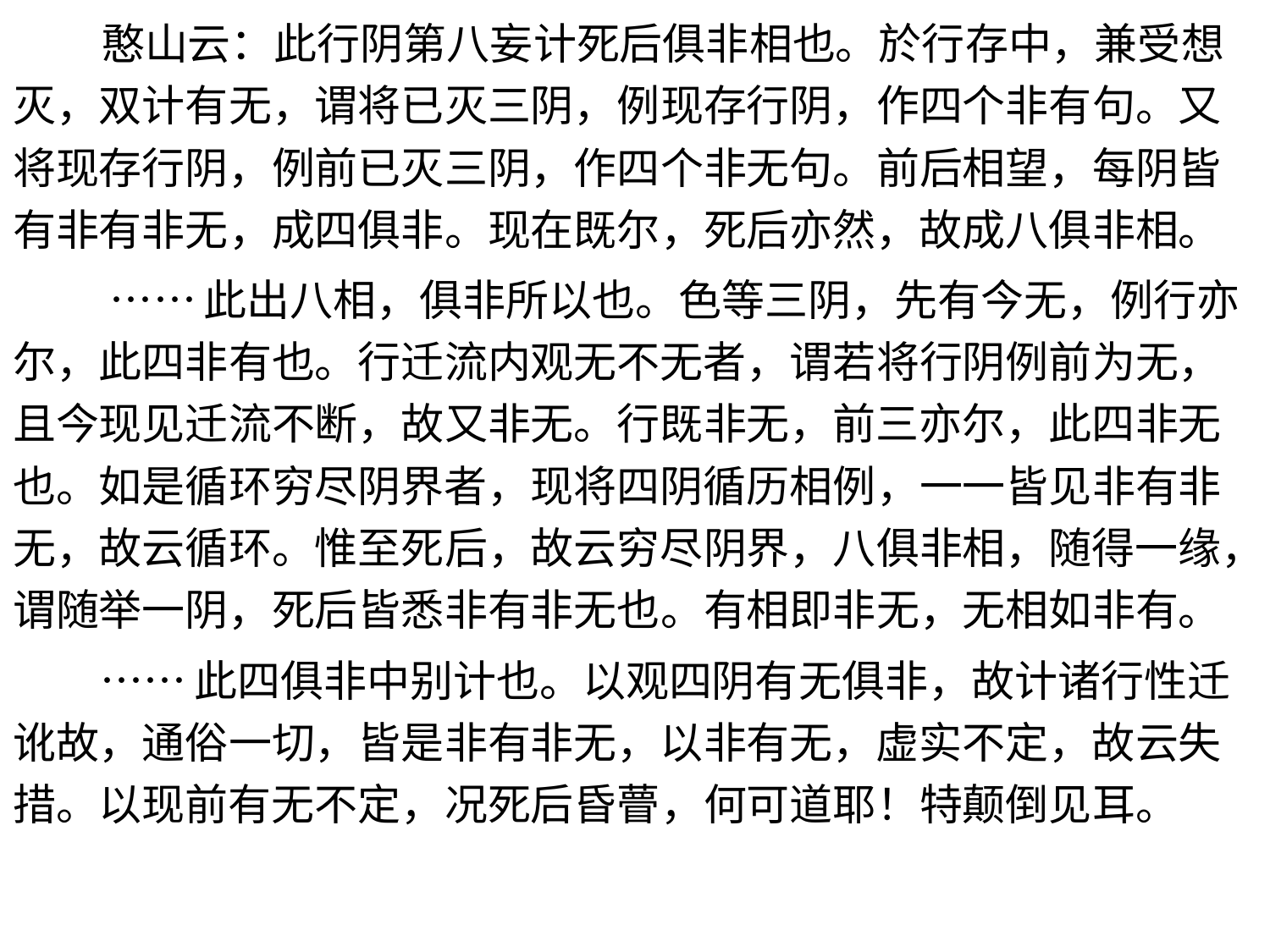

憨山云：此行阴第八妄计死后俱非相也。於行存中，兼受想灭，双计有无，谓将已灭三阴，例现存行阴，作四个非有句。又将现存行阴，例前已灭三阴，作四个非无句。前后相望，每阴皆有非有非无，成四俱非。现在既尔，死后亦然，故成八俱非相。
          ……此出八相，俱非所以也。色等三阴，先有今无，例行亦尔，此四非有也。行迁流内观无不无者，谓若将行阴例前为无，且今现见迁流不断，故又非无。行既非无，前三亦尔，此四非无也。如是循环穷尽阴界者，现将四阴循历相例，一一皆见非有非无，故云循环。惟至死后，故云穷尽阴界，八俱非相，随得一缘，谓随举一阴，死后皆悉非有非无也。有相即非无，无相如非有。
         ……此四俱非中别计也。以观四阴有无俱非，故计诸行性迁讹故，通俗一切，皆是非有非无，以非有无，虚实不定，故云失措。以现前有无不定，况死后昏瞢，何可道耶！特颠倒见耳。